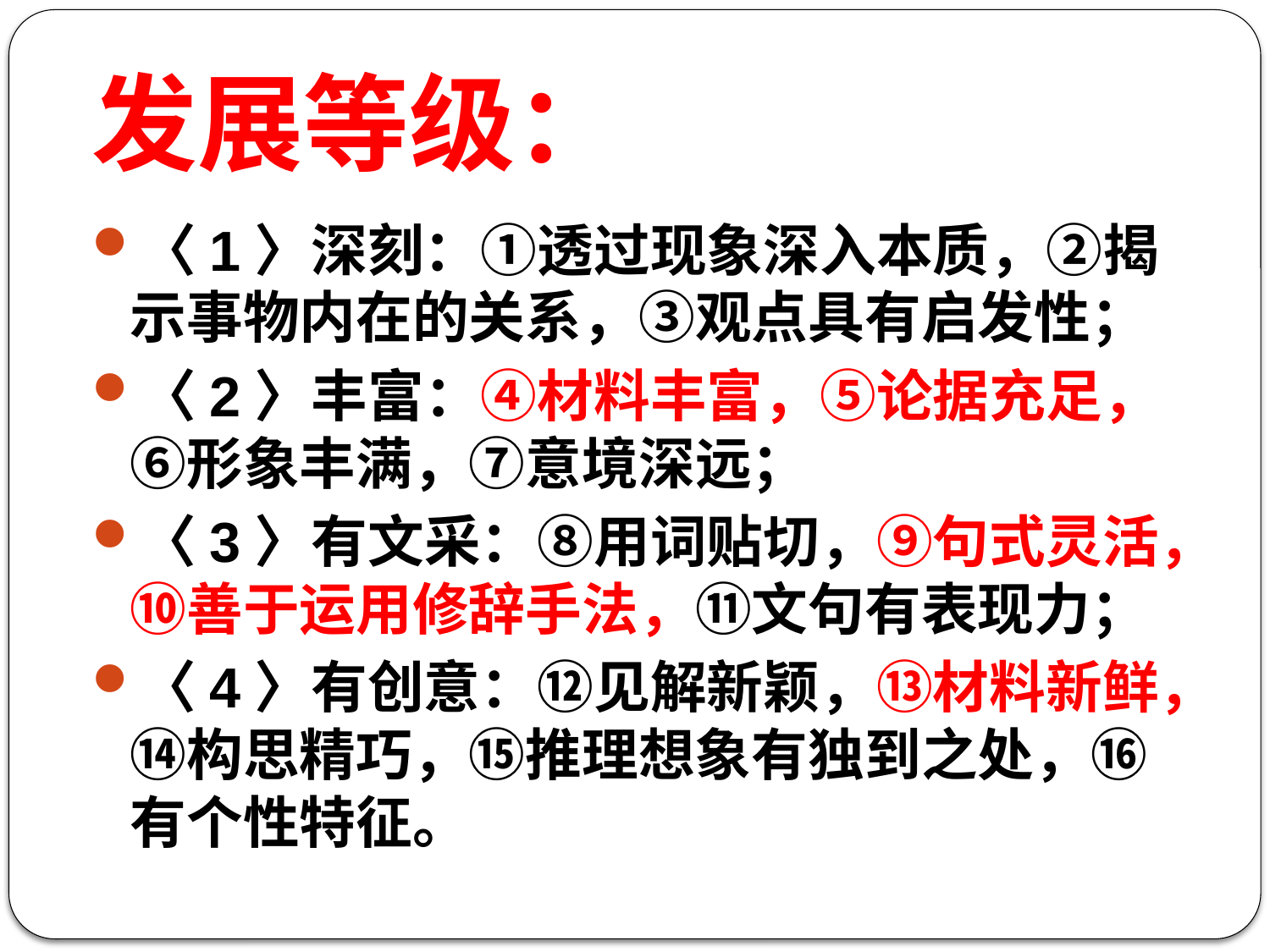

# 发展等级：
〈1〉深刻：①透过现象深入本质，②揭示事物内在的关系，③观点具有启发性；
〈2〉丰富：④材料丰富，⑤论据充足，⑥形象丰满，⑦意境深远；
〈3〉有文采：⑧用词贴切，⑨句式灵活，⑩善于运用修辞手法，⑪文句有表现力；
〈4〉有创意：⑫见解新颖，⑬材料新鲜，⑭构思精巧，⑮推理想象有独到之处，⑯有个性特征。